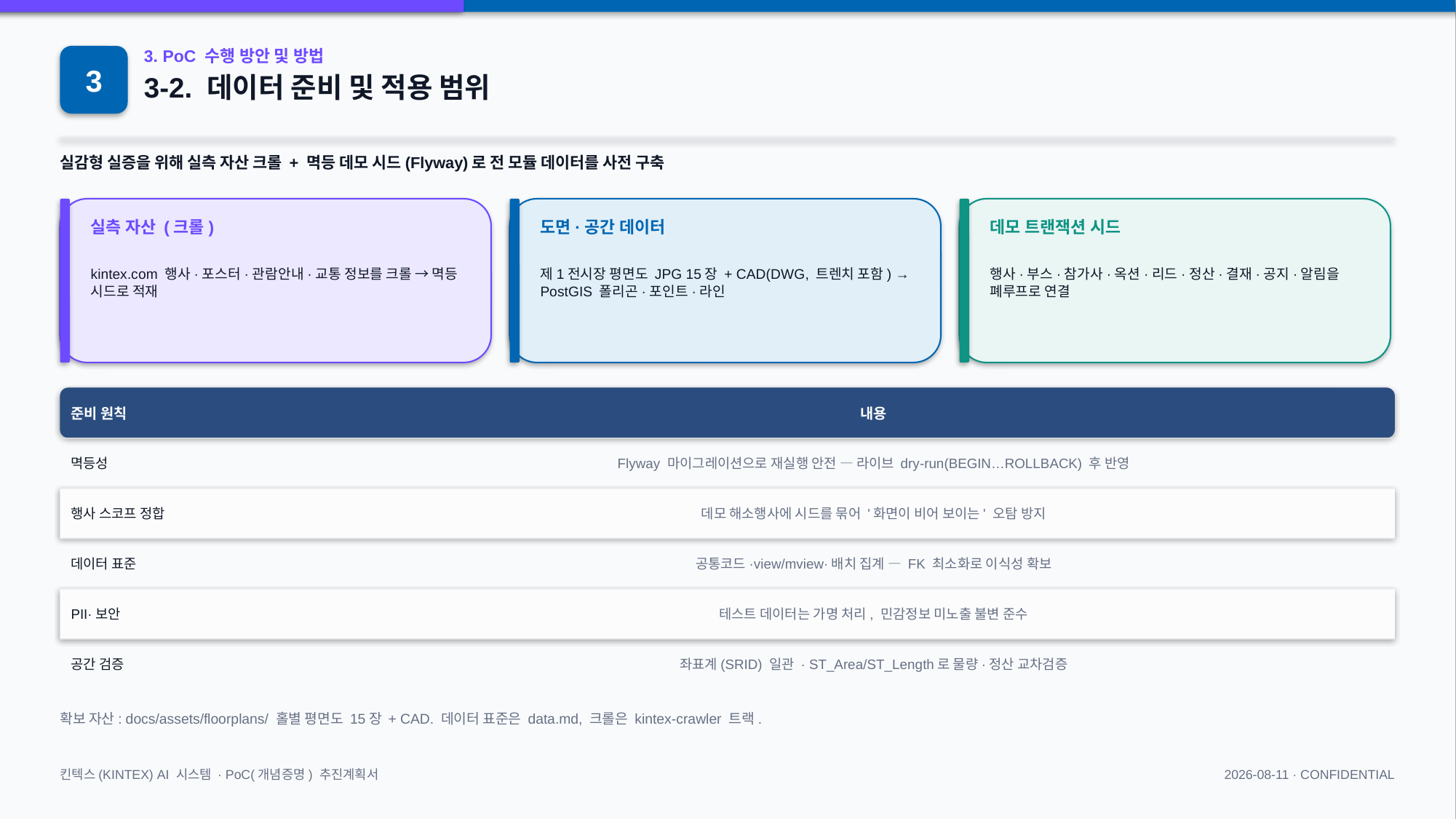

3
3. PoC 수행 방안 및 방법
3-2. 데이터 준비 및 적용 범위

실감형 실증을 위해 실측 자산 크롤 + 멱등 데모 시드(Flyway)로 전 모듈 데이터를 사전 구축

실측 자산 (크롤)
도면·공간 데이터
데모 트랜잭션 시드
kintex.com 행사·포스터·관람안내·교통 정보를 크롤 → 멱등 시드로 적재
제1전시장 평면도 JPG 15장 + CAD(DWG, 트렌치 포함) → PostGIS 폴리곤·포인트·라인
행사·부스·참가사·옥션·리드·정산·결재·공지·알림을 폐루프로 연결

준비 원칙
내용

멱등성
Flyway 마이그레이션으로 재실행 안전 — 라이브 dry-run(BEGIN…ROLLBACK) 후 반영

행사 스코프 정합
데모 해소행사에 시드를 묶어 '화면이 비어 보이는' 오탐 방지

데이터 표준
공통코드·view/mview·배치 집계 — FK 최소화로 이식성 확보

PII·보안
테스트 데이터는 가명 처리, 민감정보 미노출 불변 준수

공간 검증
좌표계(SRID) 일관 · ST_Area/ST_Length로 물량·정산 교차검증
확보 자산: docs/assets/floorplans/ 홀별 평면도 15장 + CAD. 데이터 표준은 data.md, 크롤은 kintex-crawler 트랙.